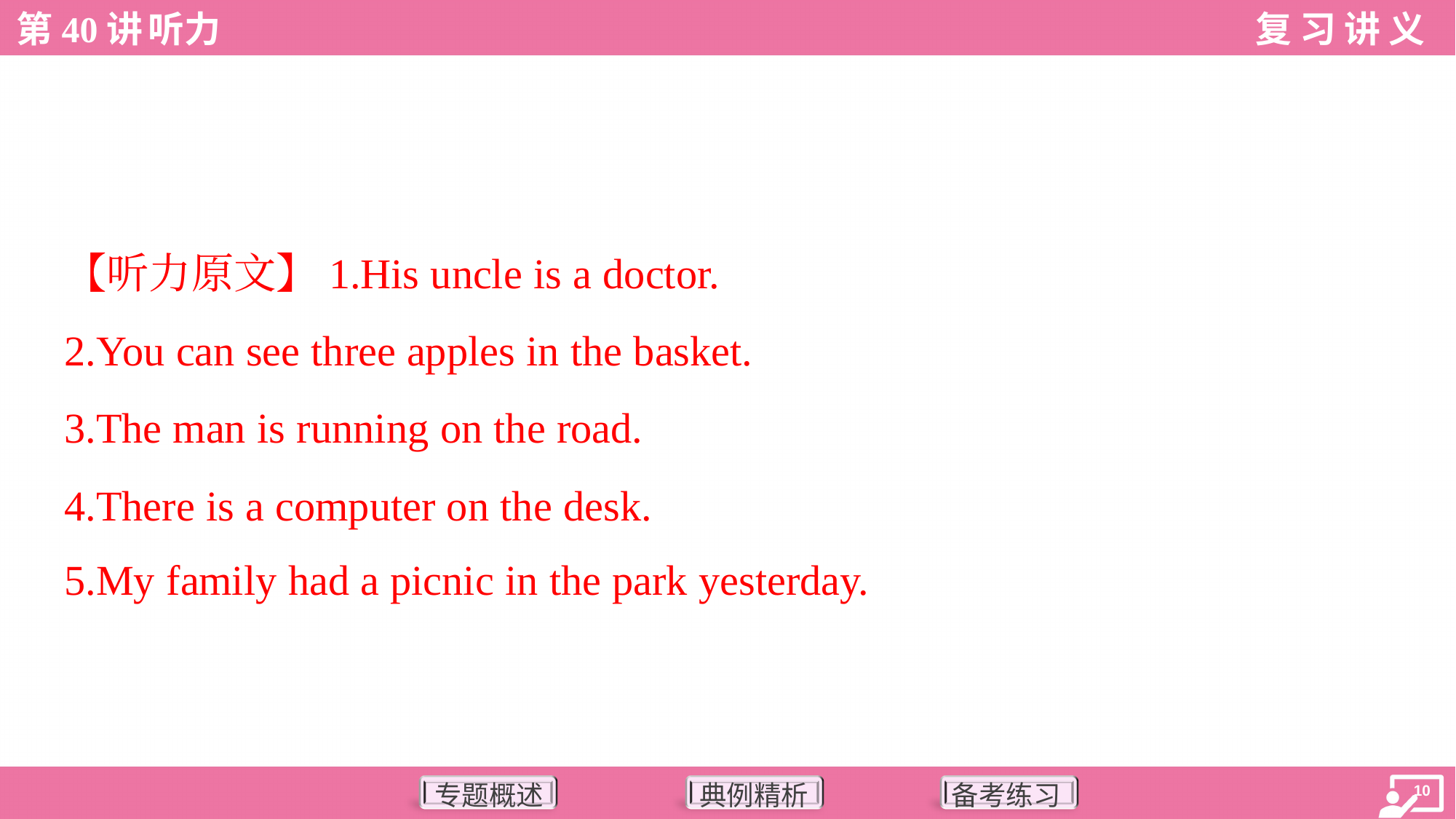

【听力原文】1.His uncle is a doctor.
2.You can see three apples in the basket.
3.The man is running on the road.
4.There is a computer on the desk.
5.My family had a picnic in the park yesterday.